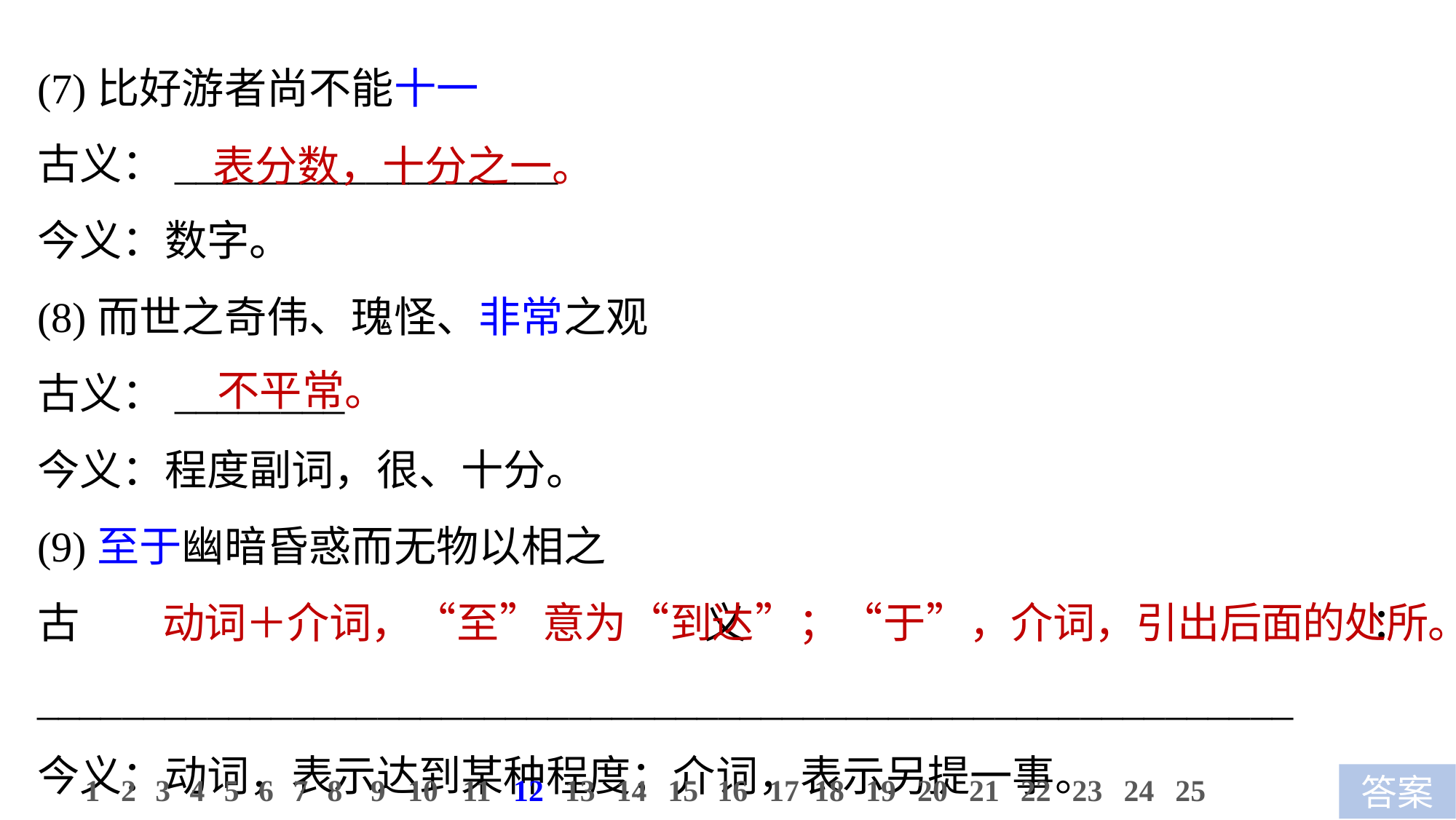

(7)比好游者尚不能十一
古义：__________________
今义：数字。
(8)而世之奇伟、瑰怪、非常之观
古义：________
今义：程度副词，很、十分。
(9)至于幽暗昏惑而无物以相之
古义：___________________________________________________________
今义：动词，表示达到某种程度；介词，表示另提一事。
表分数，十分之一。
不平常。
动词＋介词，“至”意为“到达”；“于”，介词，引出后面的处所。
11
12
13
14
15
16
17
18
19
20
21
22
23
24
25
1
2
3
4
5
6
7
8
9
10
答案